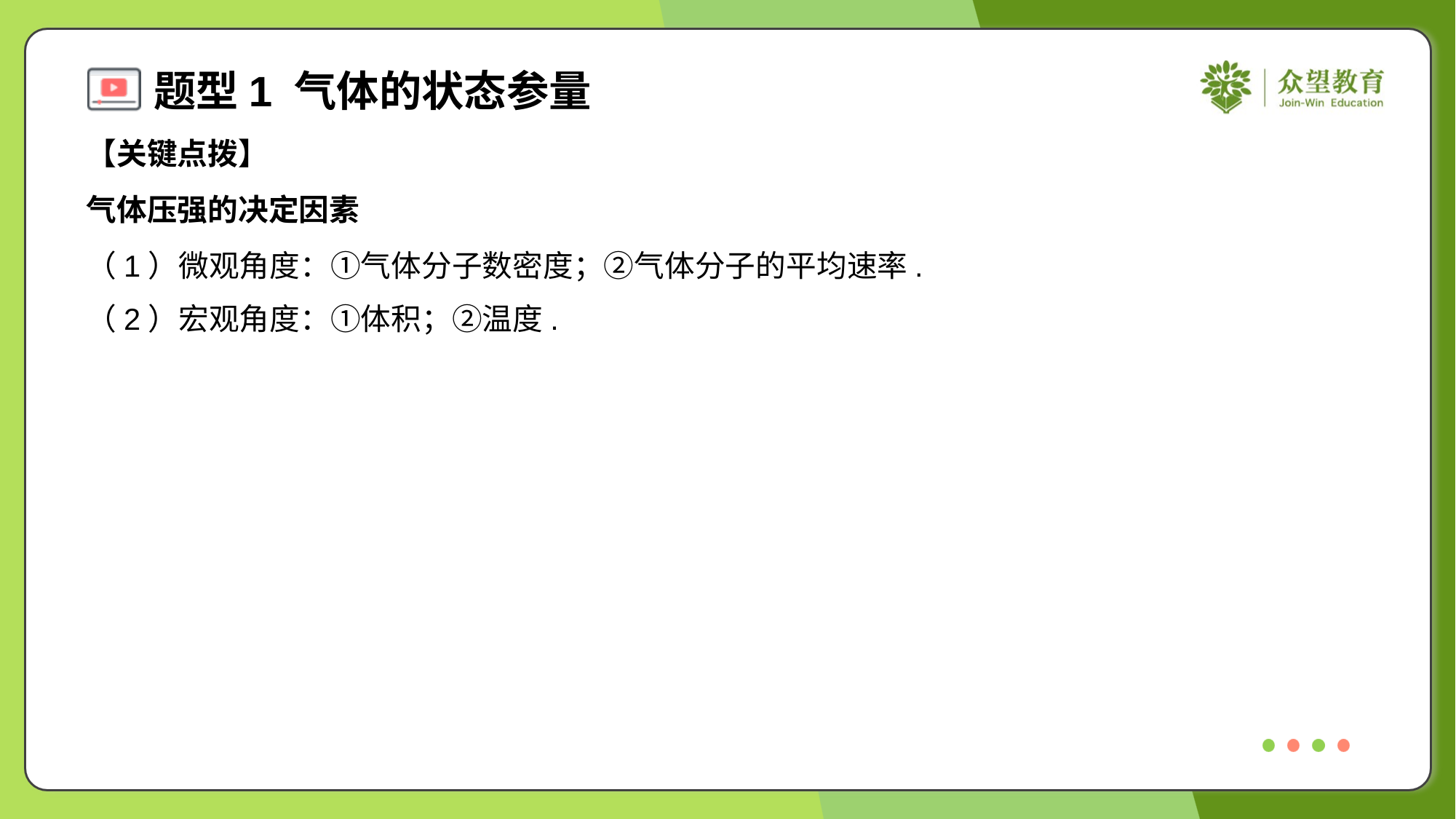

【关键点拨】
气体压强的决定因素
（1）微观角度：①气体分子数密度；②气体分子的平均速率.
（2）宏观角度：①体积；②温度.